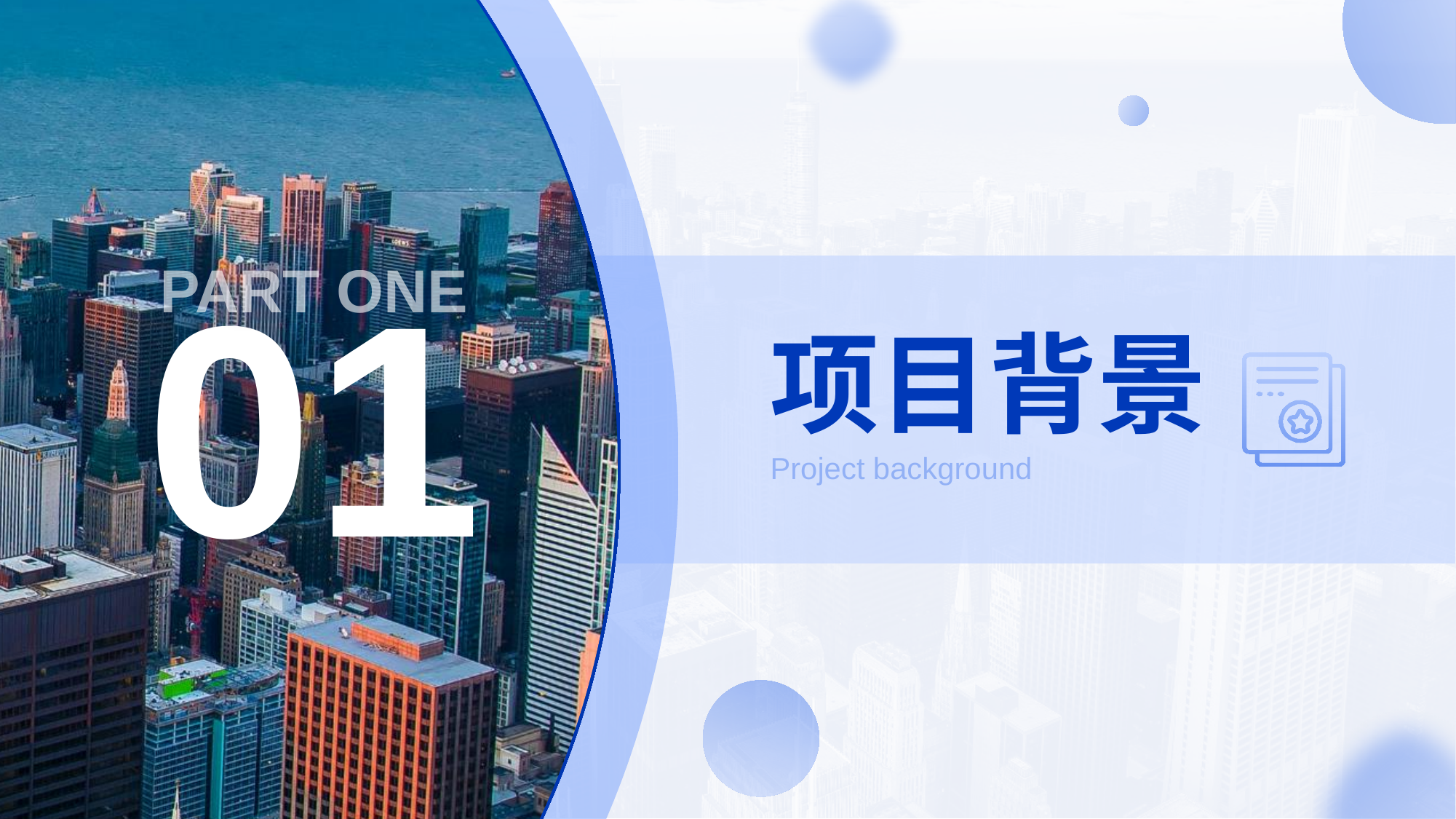

PART ONE
01
# 项目背景

Project background